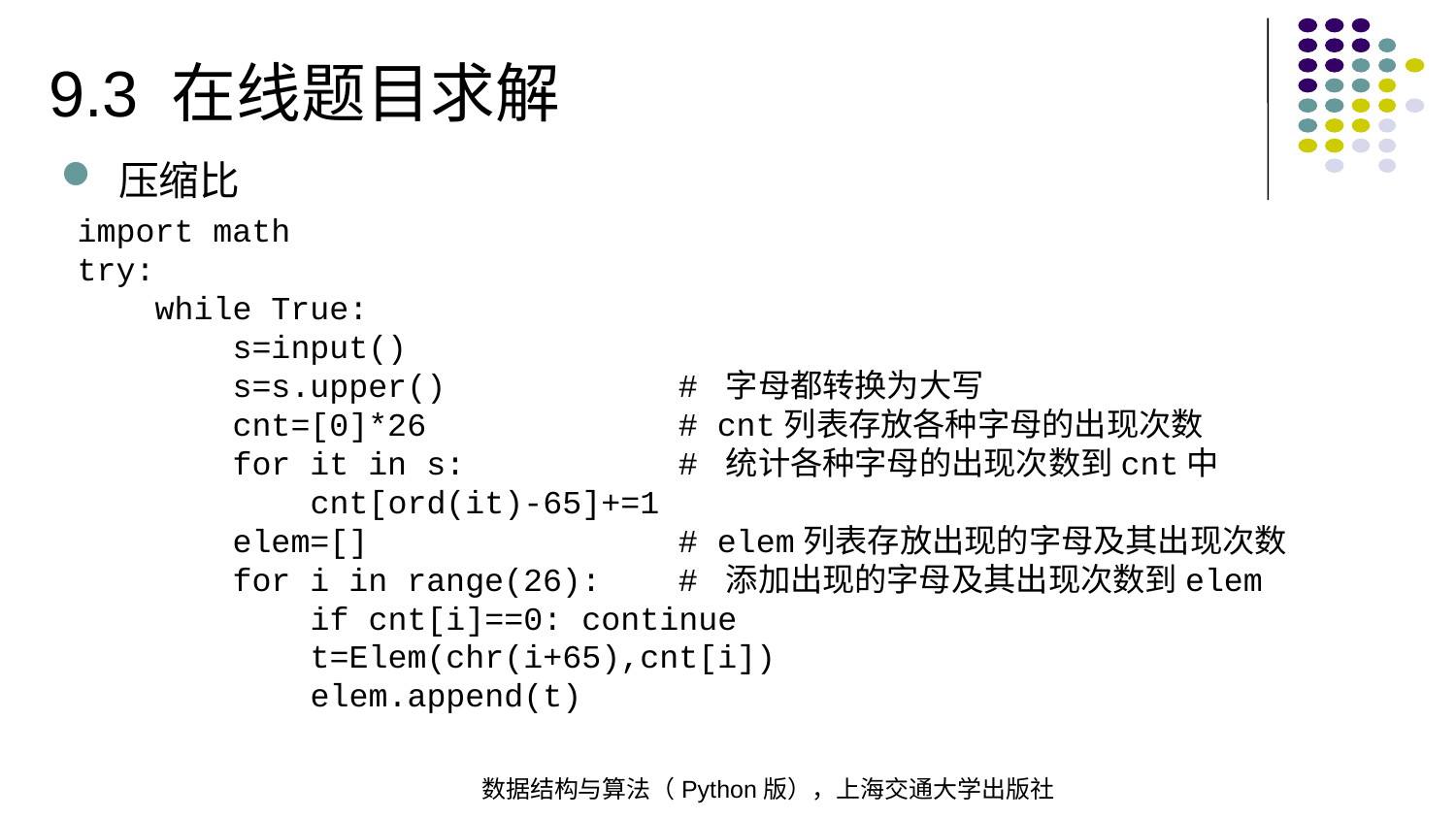

9.3 在线题目求解
压缩比
import math
try:
    while True:
        s=input()
        s=s.upper()            # 字母都转换为大写
        cnt=[0]*26             # cnt列表存放各种字母的出现次数
        for it in s:           # 统计各种字母的出现次数到cnt中
            cnt[ord(it)-65]+=1
        elem=[]                # elem列表存放出现的字母及其出现次数
        for i in range(26):    # 添加出现的字母及其出现次数到elem
            if cnt[i]==0: continue
            t=Elem(chr(i+65),cnt[i])
            elem.append(t)